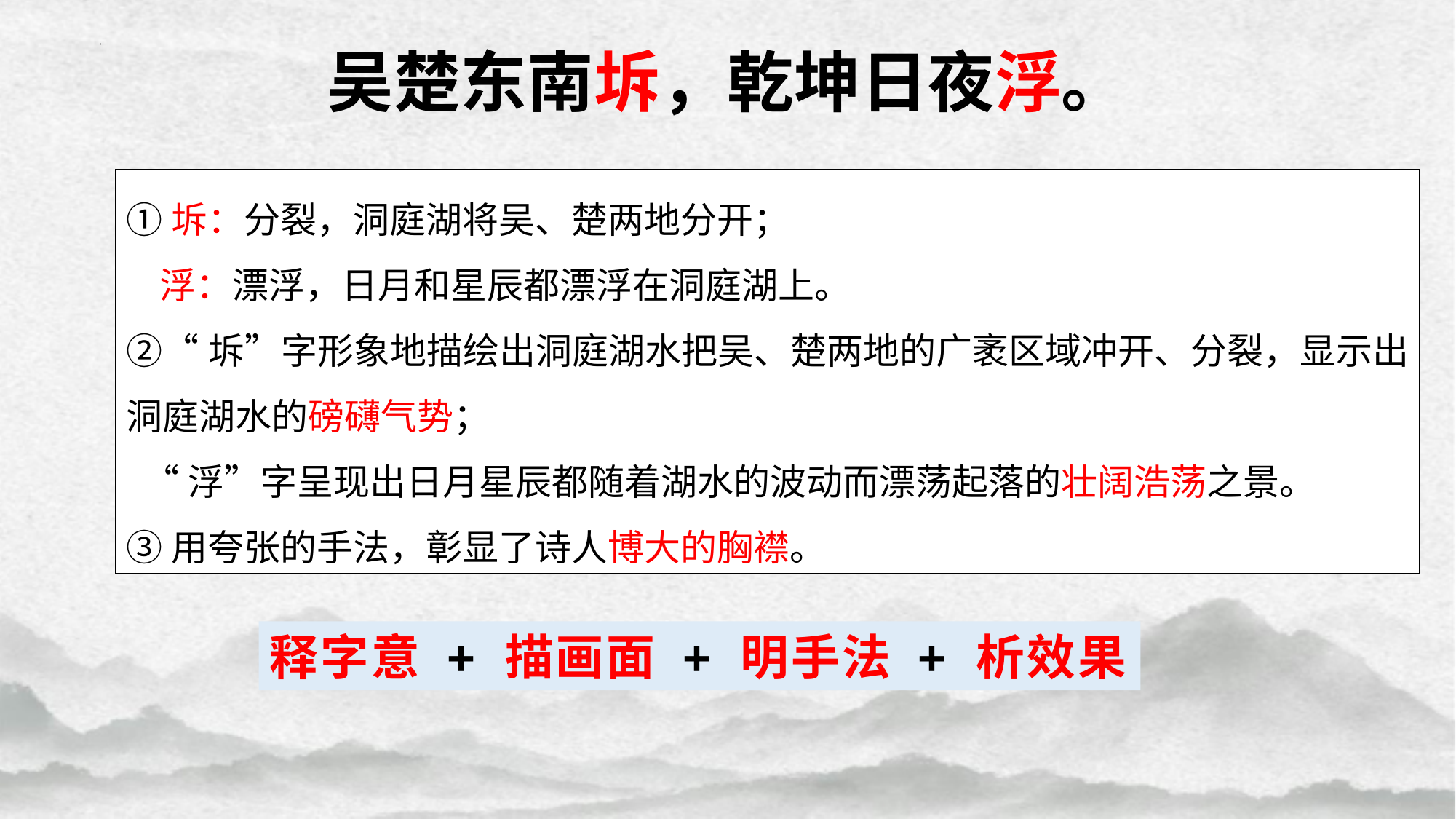

吴楚东南坼，乾坤日夜浮。
①坼：分裂，洞庭湖将吴、楚两地分开；
   浮：漂浮，日月和星辰都漂浮在洞庭湖上。
②“坼”字形象地描绘出洞庭湖水把吴、楚两地的广袤区域冲开、分裂，显示出洞庭湖水的磅礴气势；
  “浮”字呈现出日月星辰都随着湖水的波动而漂荡起落的壮阔浩荡之景。
③用夸张的手法，彰显了诗人博大的胸襟。
释字意 + 描画面 + 明手法 + 析效果